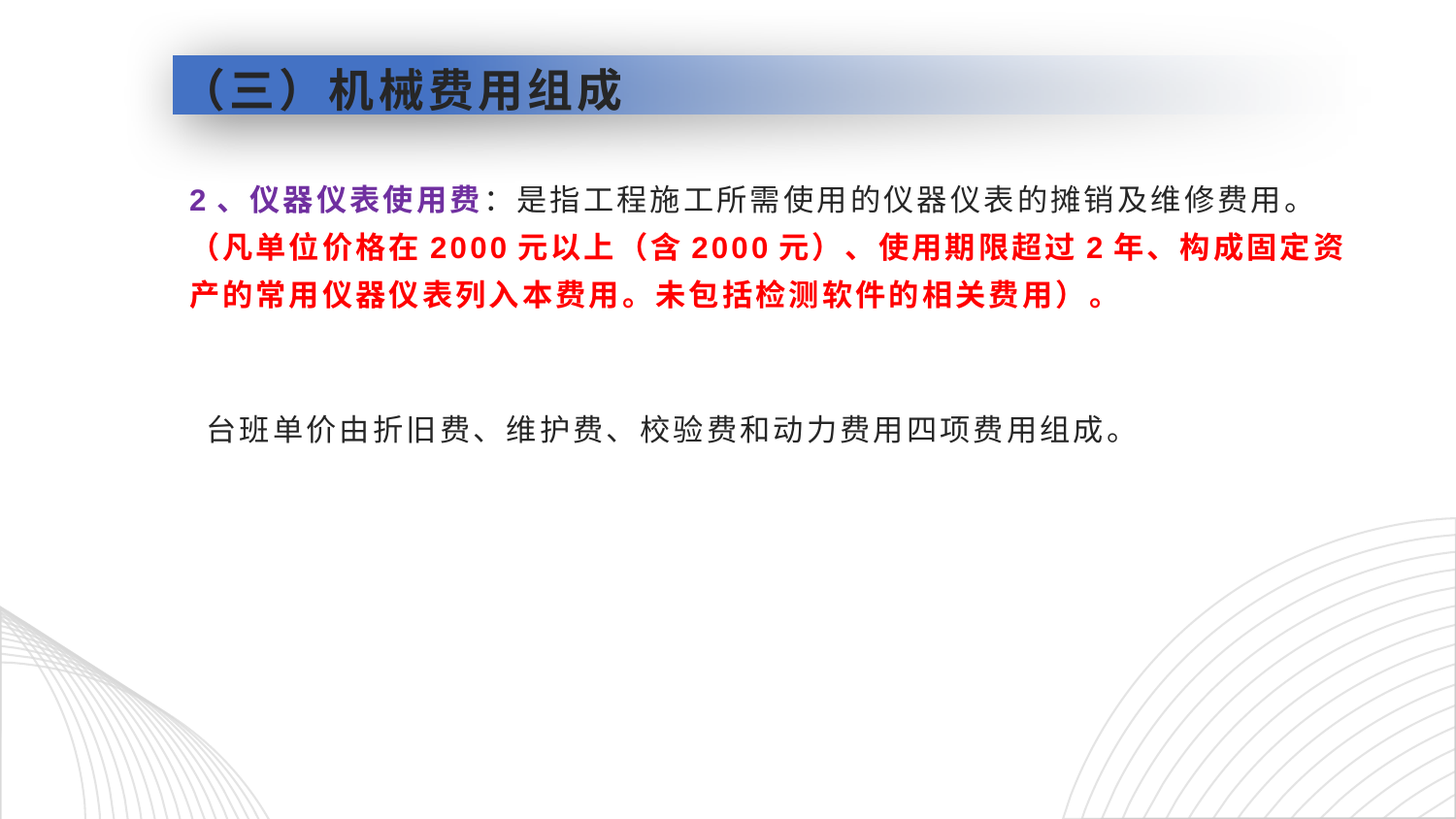

# （三）机械费用组成

2、仪器仪表使用费：是指工程施工所需使用的仪器仪表的摊销及维修费用。（凡单位价格在2000元以上（含2000元）、使用期限超过2年、构成固定资产的常用仪器仪表列入本费用。未包括检测软件的相关费用）。

 台班单价由折旧费、维护费、校验费和动力费用四项费用组成。